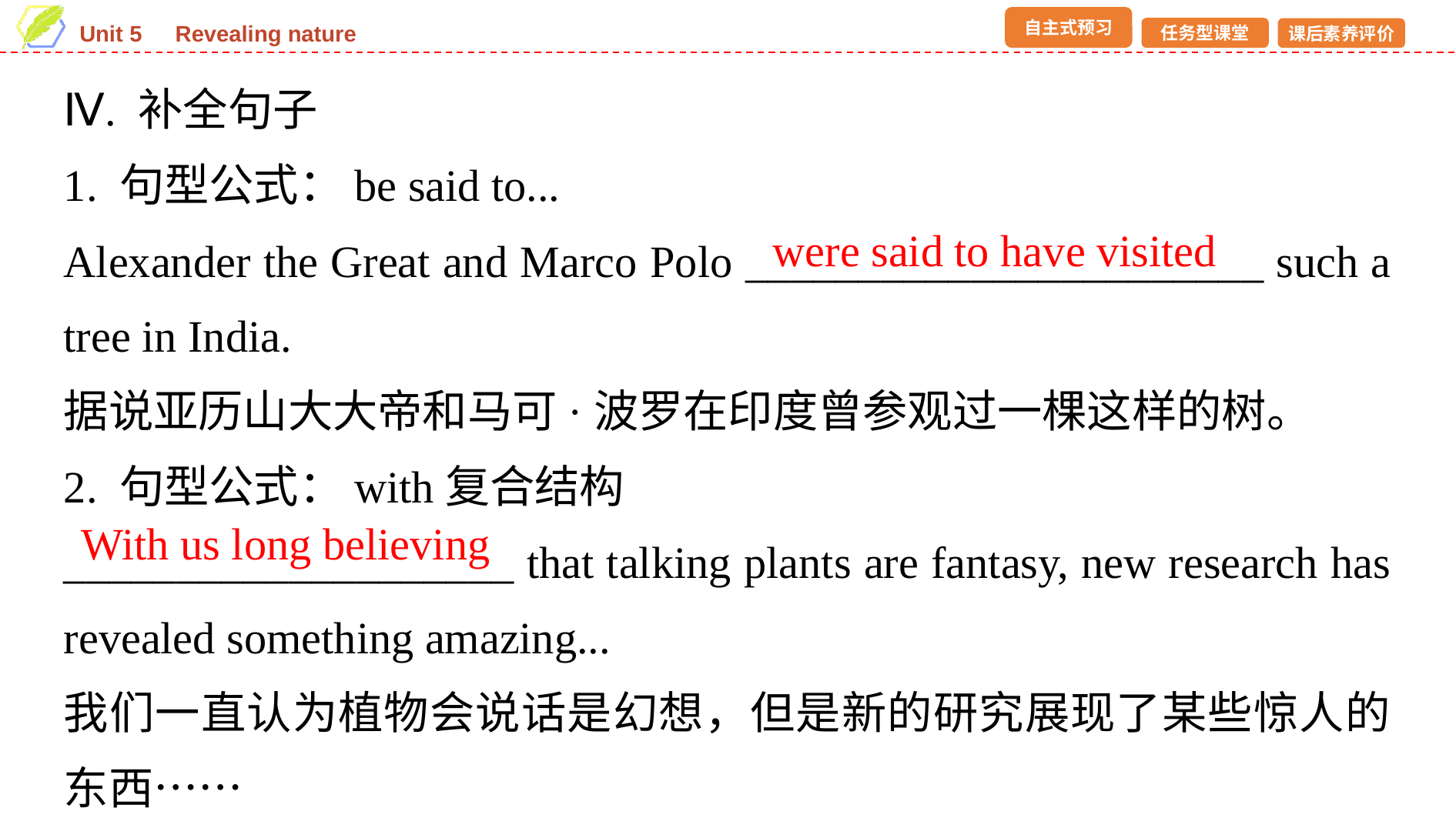

Ⅳ. 补全句子
1. 句型公式：be said to...
Alexander the Great and Marco Polo _______________________ such a tree in India.
据说亚历山大大帝和马可·波罗在印度曾参观过一棵这样的树。
2. 句型公式：with复合结构
____________________ that talking plants are fantasy, new research has revealed something amazing...
我们一直认为植物会说话是幻想，但是新的研究展现了某些惊人的东西……
were said to have visited
With us long believing